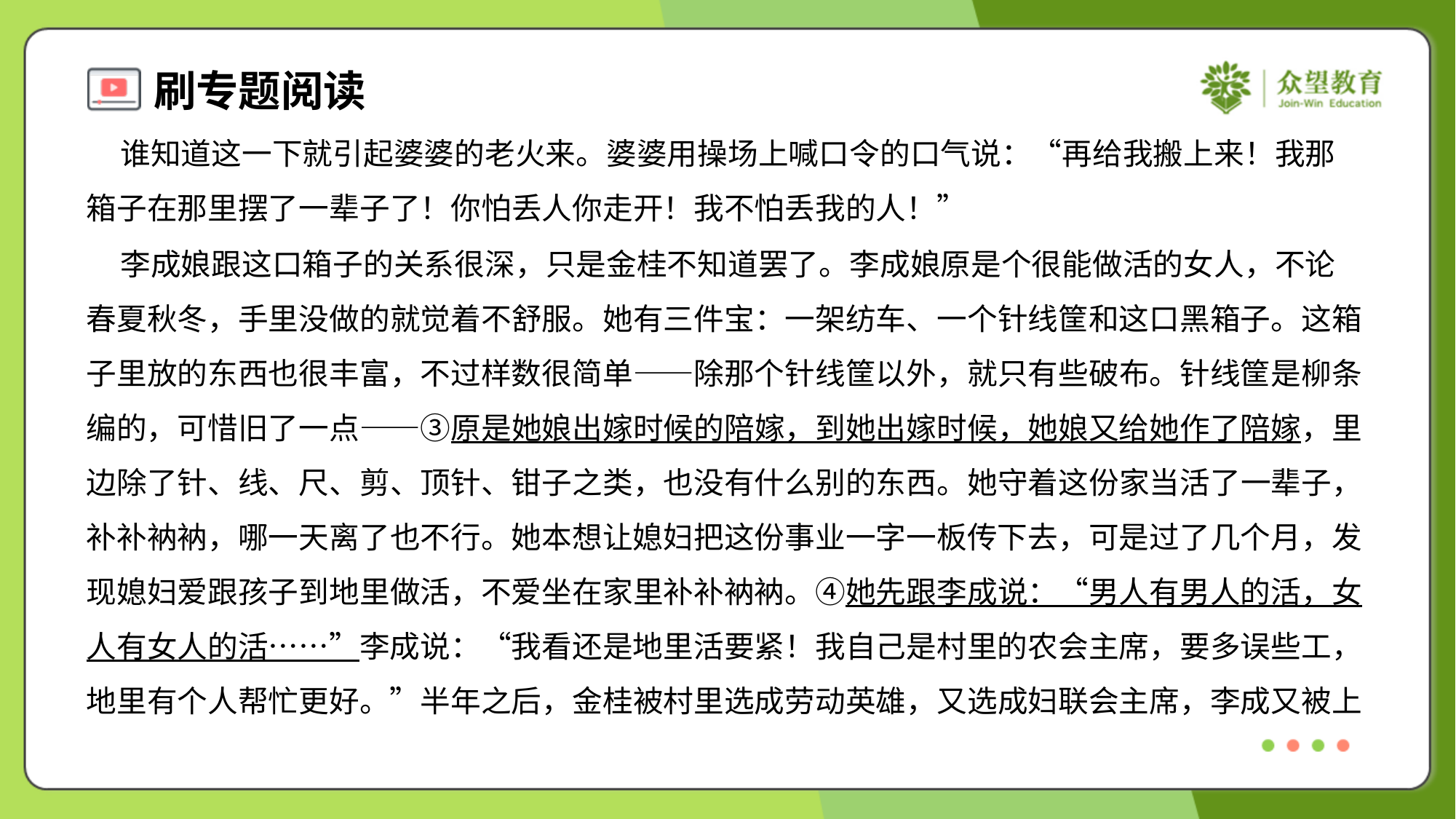

谁知道这一下就引起婆婆的老火来。婆婆用操场上喊口令的口气说：“再给我搬上来！我那
箱子在那里摆了一辈子了！你怕丢人你走开！我不怕丢我的人！”
    李成娘跟这口箱子的关系很深，只是金桂不知道罢了。李成娘原是个很能做活的女人，不论
春夏秋冬，手里没做的就觉着不舒服。她有三件宝：一架纺车、一个针线筐和这口黑箱子。这箱
子里放的东西也很丰富，不过样数很简单——除那个针线筐以外，就只有些破布。针线筐是柳条
编的，可惜旧了一点——③原是她娘出嫁时候的陪嫁，到她出嫁时候，她娘又给她作了陪嫁，里
边除了针、线、尺、剪、顶针、钳子之类，也没有什么别的东西。她守着这份家当活了一辈子，
补补衲衲，哪一天离了也不行。她本想让媳妇把这份事业一字一板传下去，可是过了几个月，发
现媳妇爱跟孩子到地里做活，不爱坐在家里补补衲衲。④她先跟李成说：“男人有男人的活，女
人有女人的活……”李成说：“我看还是地里活要紧！我自己是村里的农会主席，要多误些工，
地里有个人帮忙更好。”半年之后，金桂被村里选成劳动英雄，又选成妇联会主席，李成又被上